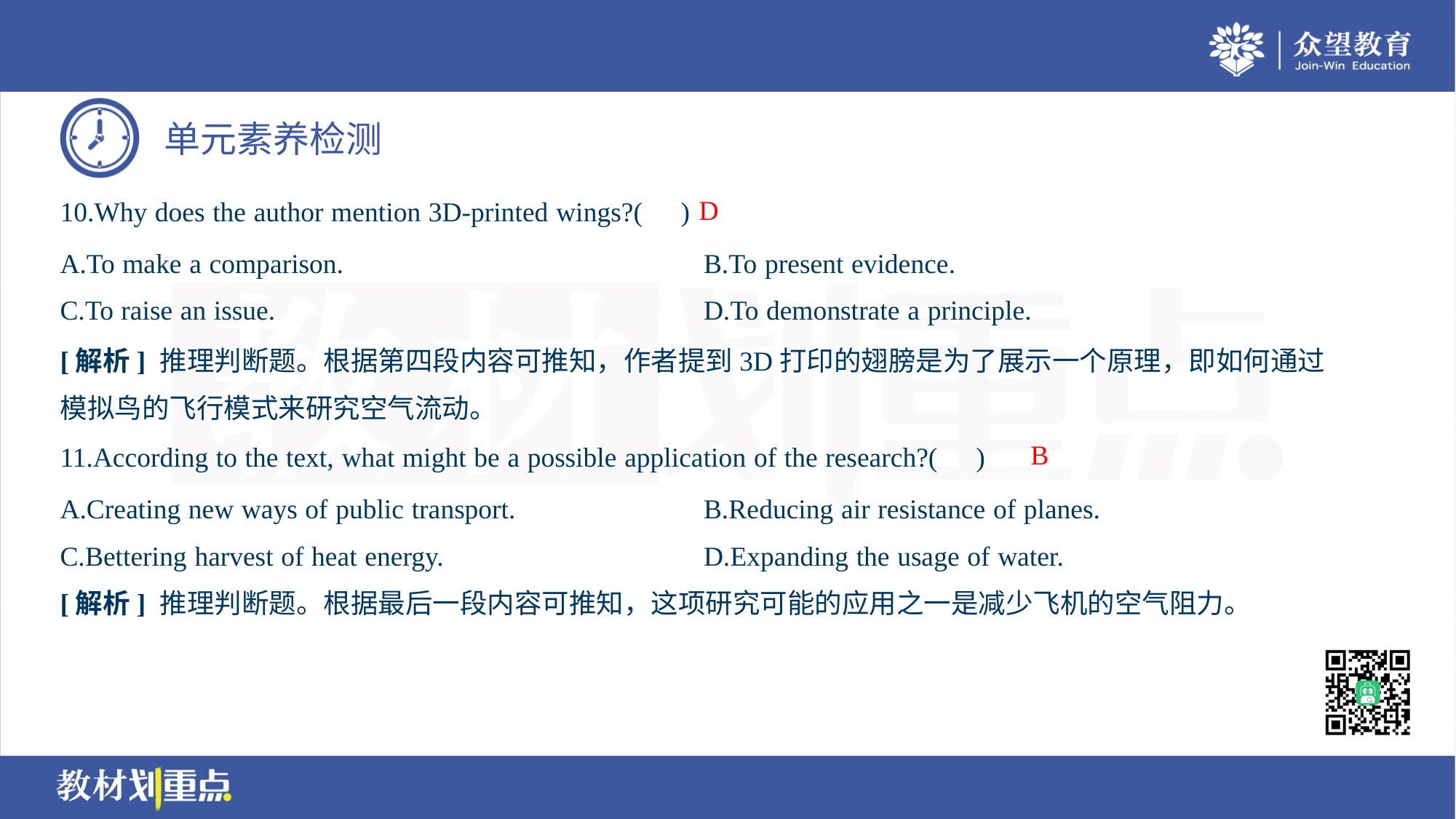

D
10.Why does the author mention 3D-printed wings?(     )
A.To make a comparison.	B.To present evidence.
C.To raise an issue.	D.To demonstrate a principle.
[解析] 推理判断题。根据第四段内容可推知，作者提到3D打印的翅膀是为了展示一个原理，即如何通过
模拟鸟的飞行模式来研究空气流动。
B
11.According to the text, what might be a possible application of the research?(     )
A.Creating new ways of public transport.	B.Reducing air resistance of planes.
C.Bettering harvest of heat energy.	D.Expanding the usage of water.
[解析] 推理判断题。根据最后一段内容可推知，这项研究可能的应用之一是减少飞机的空气阻力。